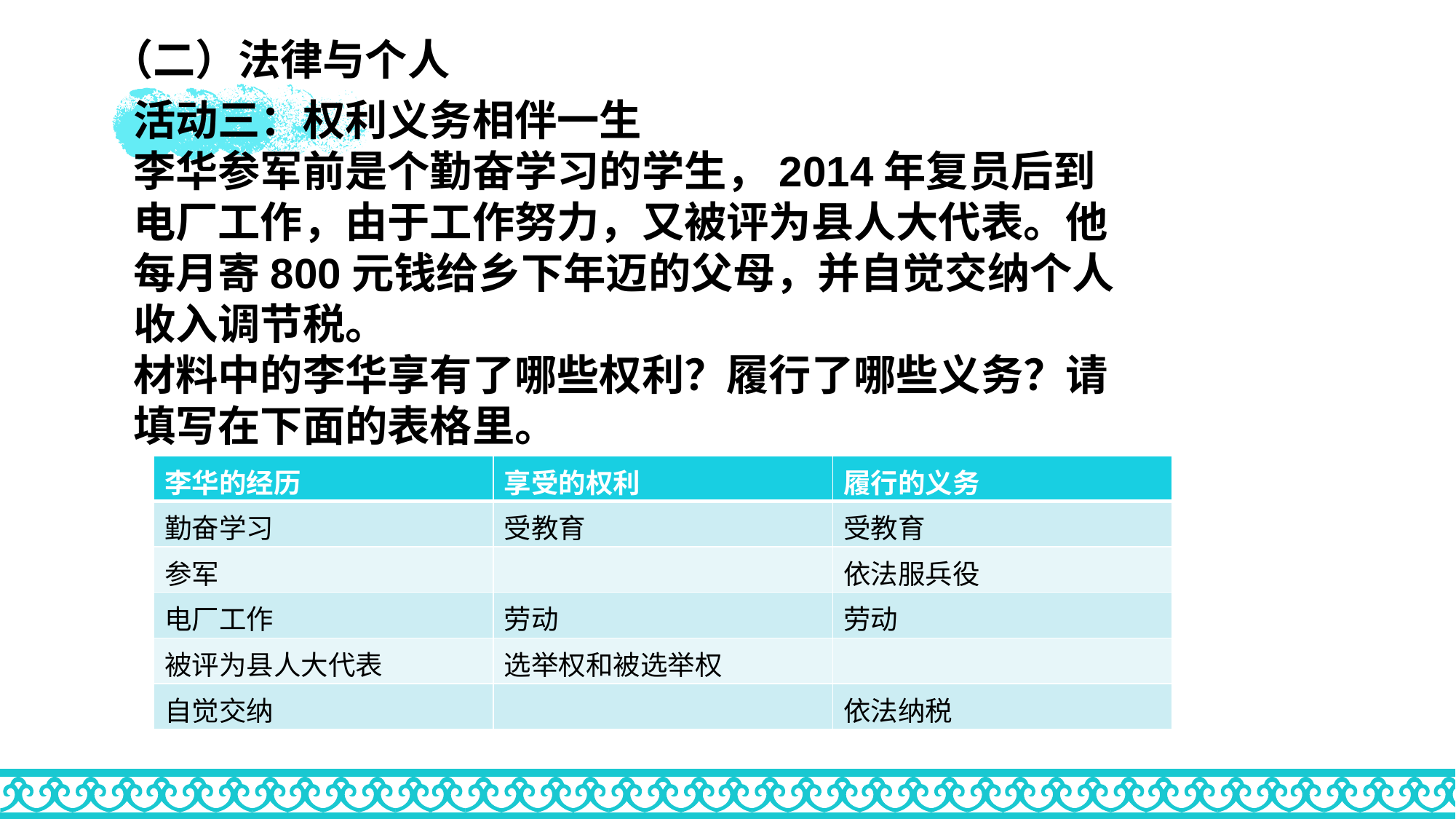

# （二）法律与个人

活动三：权利义务相伴一生李华参军前是个勤奋学习的学生，2014年复员后到电厂工作，由于工作努力，又被评为县人大代表。他每月寄800元钱给乡下年迈的父母，并自觉交纳个人收入调节税。材料中的李华享有了哪些权利？履行了哪些义务？请填写在下面的表格里。
| 李华的经历 | 享受的权利 | 履行的义务 |
| --- | --- | --- |
| 勤奋学习 | 受教育 | 受教育 |
| 参军 |  | 依法服兵役 |
| 电厂工作 | 劳动 | 劳动 |
| 被评为县人大代表 | 选举权和被选举权 |  |
| 自觉交纳 |  | 依法纳税 |